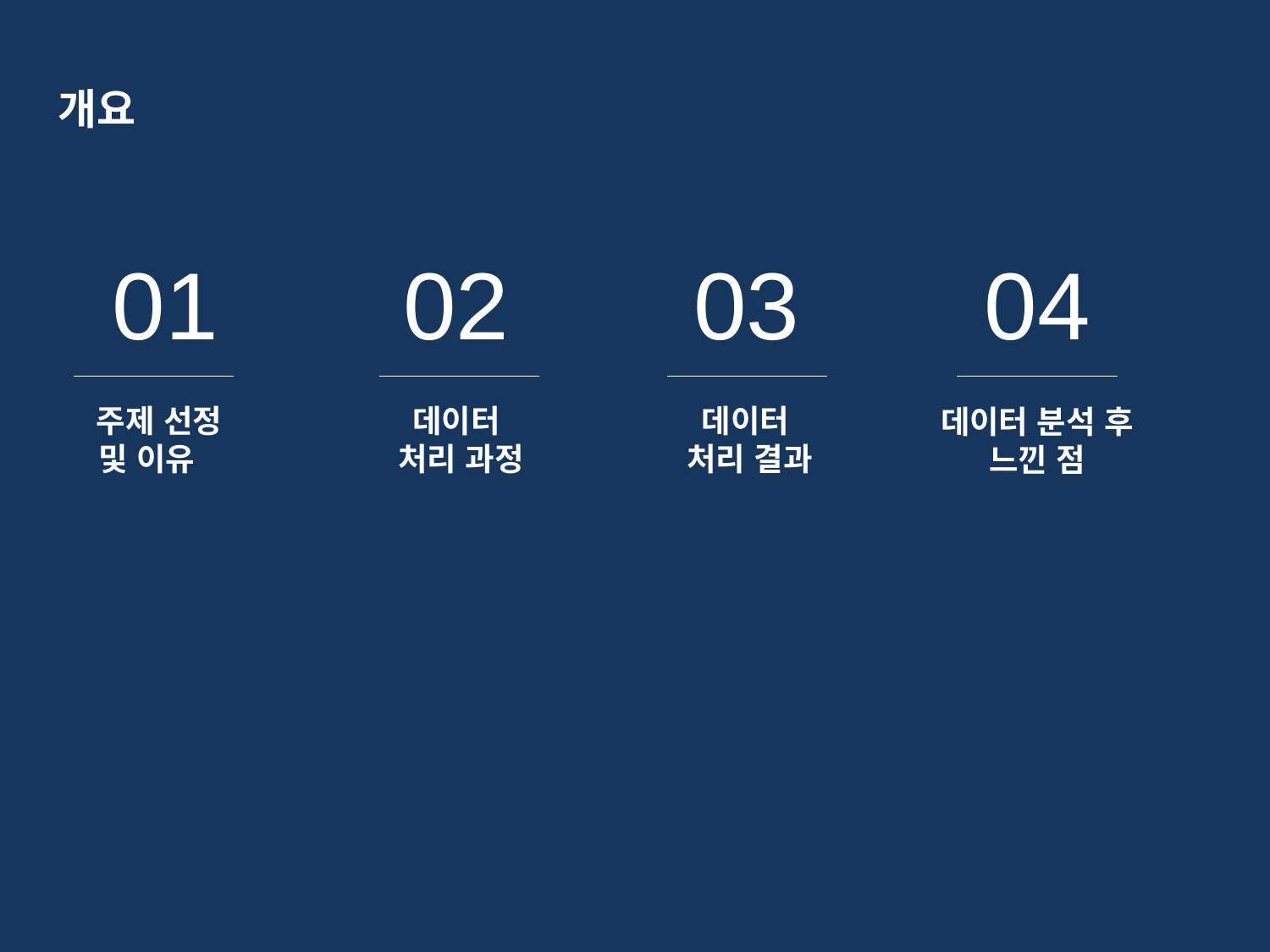

개요
 01       02       03       04
 주제 선정 및 이유
데이터
처리 과정
데이터
처리 결과
데이터 분석 후 느낀 점